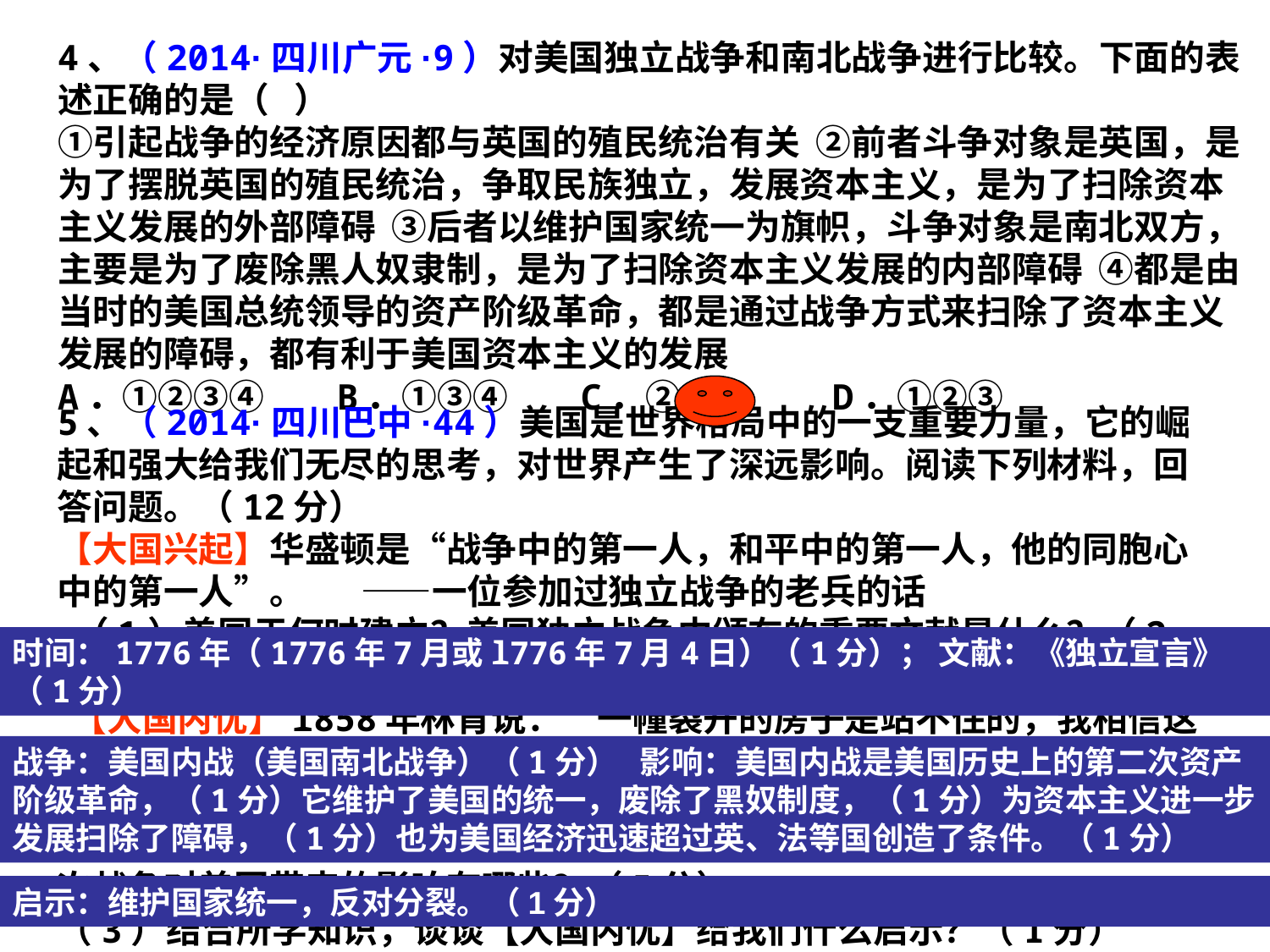

# 4、（2014·四川广元·9）对美国独立战争和南北战争进行比较。下面的表述正确的是（   ） ①引起战争的经济原因都与英国的殖民统治有关  ②前者斗争对象是英国，是为了摆脱英国的殖民统治，争取民族独立，发展资本主义，是为了扫除资本主义发展的外部障碍  ③后者以维护国家统一为旗帜，斗争对象是南北双方，主要是为了废除黑人奴隶制，是为了扫除资本主义发展的内部障碍  ④都是由当时的美国总统领导的资产阶级革命，都是通过战争方式来扫除了资本主义发展的障碍，都有利于美国资本主义的发展 A．①②③④        B．①③④        C．②③④         D．①②③

5、（2014·四川巴中·44）美国是世界格局中的一支重要力量，它的崛起和强大给我们无尽的思考，对世界产生了深远影响。阅读下列材料，回答问题。（12分）
【大国兴起】华盛顿是“战争中的第一人，和平中的第一人，他的同胞心中的第一人”。       ——一位参加过独立战争的老兵的话
 （1）美国于何时建立？美国独立战争中颁布的重要文献是什么？（2分）
【大国内忧】l858年林肯说：“一幢裂开的房子是站不住的，我相信这个政
府不能永远保持半奴隶、半自由的状态”……
（2）美国是通过哪次战争解决“这个政府半奴隶、半自由的状况”？这次战争对美国带来的影响有哪些？（5分）
（3）结合所学知识，谈谈【大国内忧】给我们什么启示？（1分）
时间：1776年（1776年7月或l776年7月4日）（1分）； 文献：《独立宣言》（1分）
战争：美国内战（美国南北战争）（1分）   影响：美国内战是美国历史上的第二次资产阶级革命，（1分）它维护了美国的统一，废除了黑奴制度，（1分）为资本主义进一步发展扫除了障碍，（1分）也为美国经济迅速超过英、法等国创造了条件。（1分）
启示：维护国家统一，反对分裂。（1分）